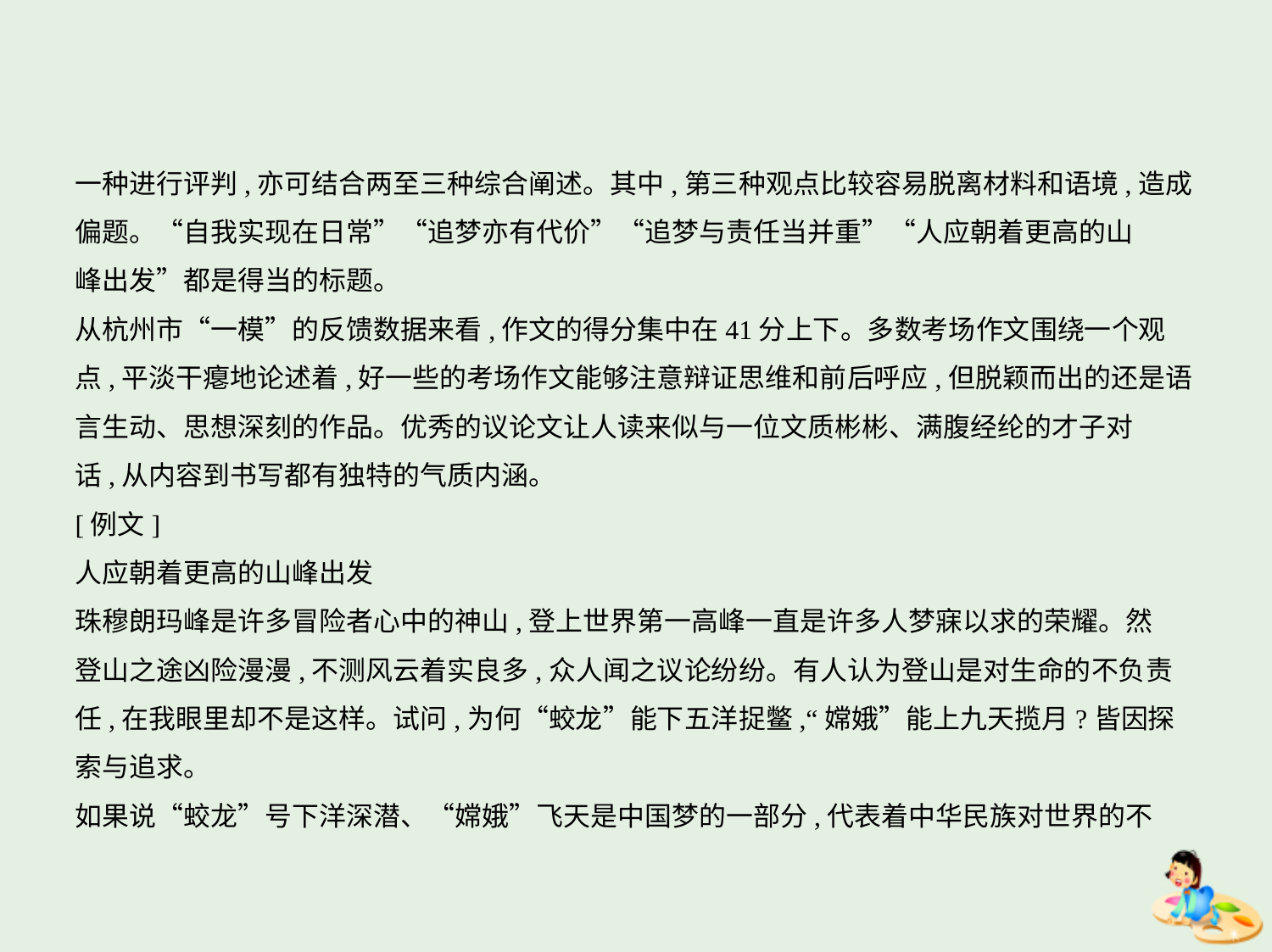

一种进行评判,亦可结合两至三种综合阐述。其中,第三种观点比较容易脱离材料和语境,造成
偏题。“自我实现在日常”“追梦亦有代价”“追梦与责任当并重”“人应朝着更高的山
峰出发”都是得当的标题。
从杭州市“一模”的反馈数据来看,作文的得分集中在41分上下。多数考场作文围绕一个观
点,平淡干瘪地论述着,好一些的考场作文能够注意辩证思维和前后呼应,但脱颖而出的还是语
言生动、思想深刻的作品。优秀的议论文让人读来似与一位文质彬彬、满腹经纶的才子对
话,从内容到书写都有独特的气质内涵。
[例文]
人应朝着更高的山峰出发
珠穆朗玛峰是许多冒险者心中的神山,登上世界第一高峰一直是许多人梦寐以求的荣耀。然
登山之途凶险漫漫,不测风云着实良多,众人闻之议论纷纷。有人认为登山是对生命的不负责
任,在我眼里却不是这样。试问,为何“蛟龙”能下五洋捉鳖,“嫦娥”能上九天揽月?皆因探
索与追求。
如果说“蛟龙”号下洋深潜、“嫦娥”飞天是中国梦的一部分,代表着中华民族对世界的不